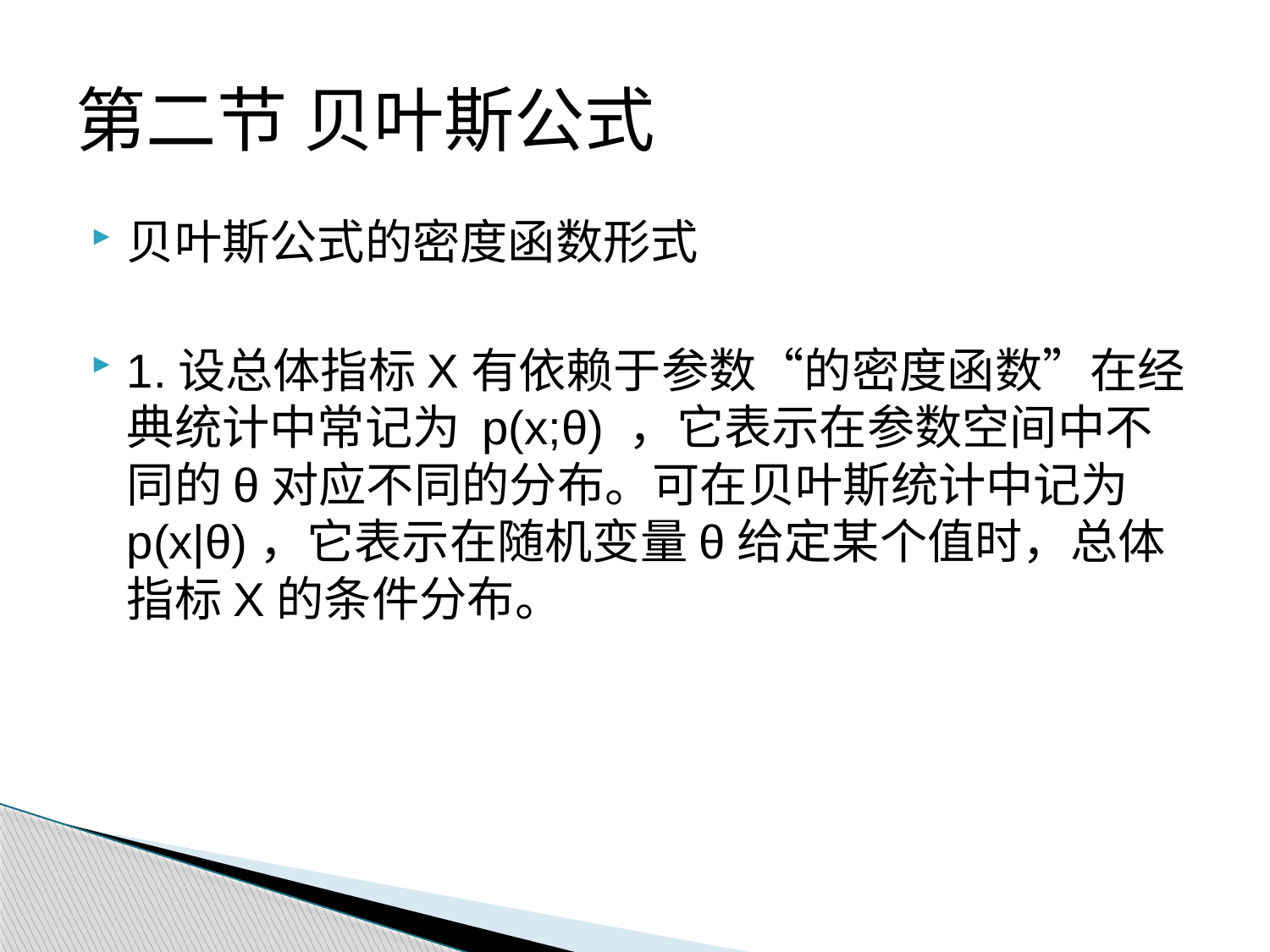

# 第二节 贝叶斯公式
贝叶斯公式的密度函数形式

1.设总体指标X有依赖于参数“的密度函数”在经典统计中常记为 p(x;θ) ，它表示在参数空间中不同的θ对应不同的分布。可在贝叶斯统计中记为p(x|θ)，它表示在随机变量θ给定某个值时，总体指标X的条件分布。